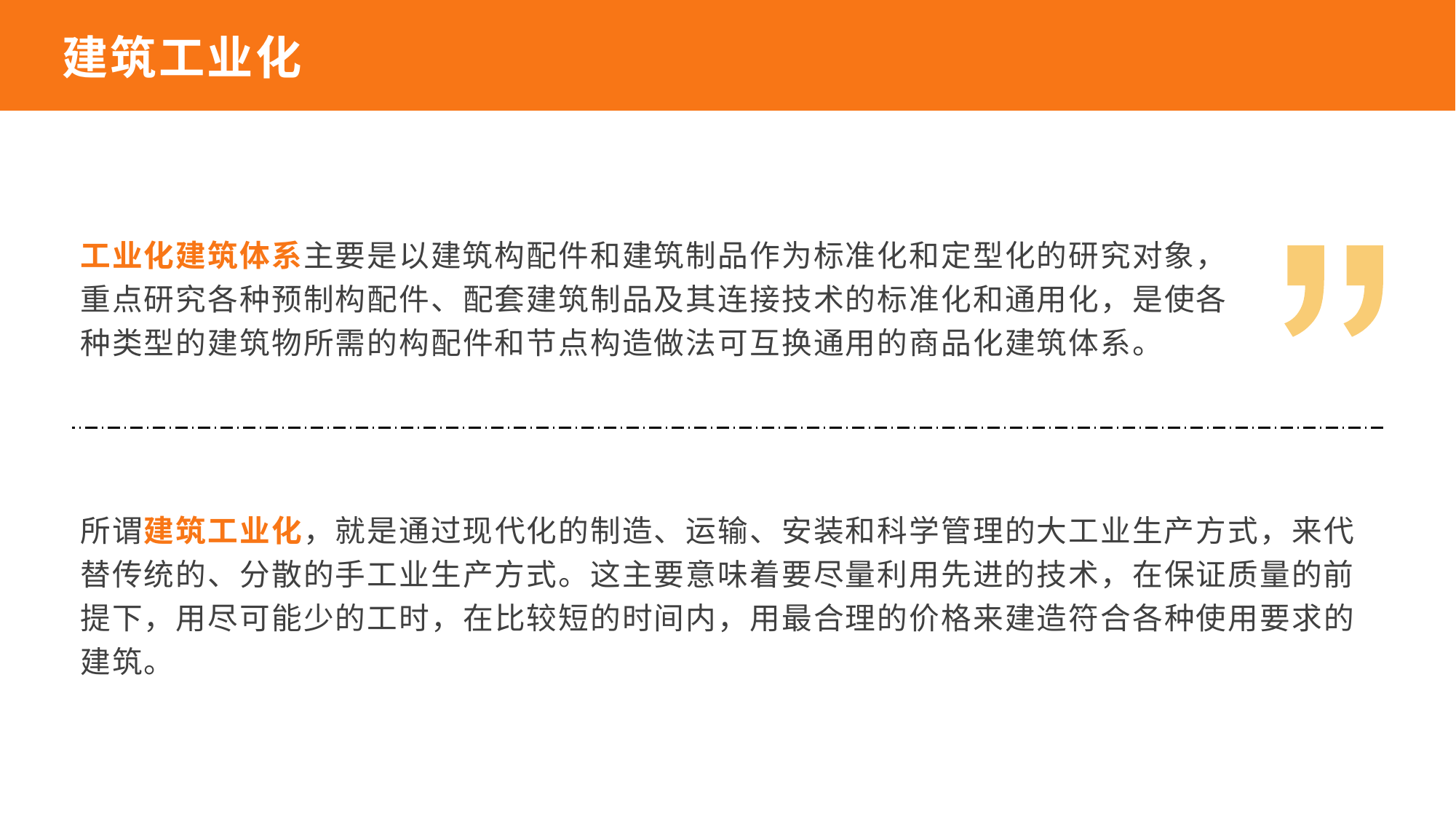

建筑工业化
工业化建筑体系主要是以建筑构配件和建筑制品作为标准化和定型化的研究对象，重点研究各种预制构配件、配套建筑制品及其连接技术的标准化和通用化，是使各种类型的建筑物所需的构配件和节点构造做法可互换通用的商品化建筑体系。

所谓建筑工业化，就是通过现代化的制造、运输、安装和科学管理的大工业生产方式，来代替传统的、分散的手工业生产方式。这主要意味着要尽量利用先进的技术，在保证质量的前提下，用尽可能少的工时，在比较短的时间内，用最合理的价格来建造符合各种使用要求的建筑。